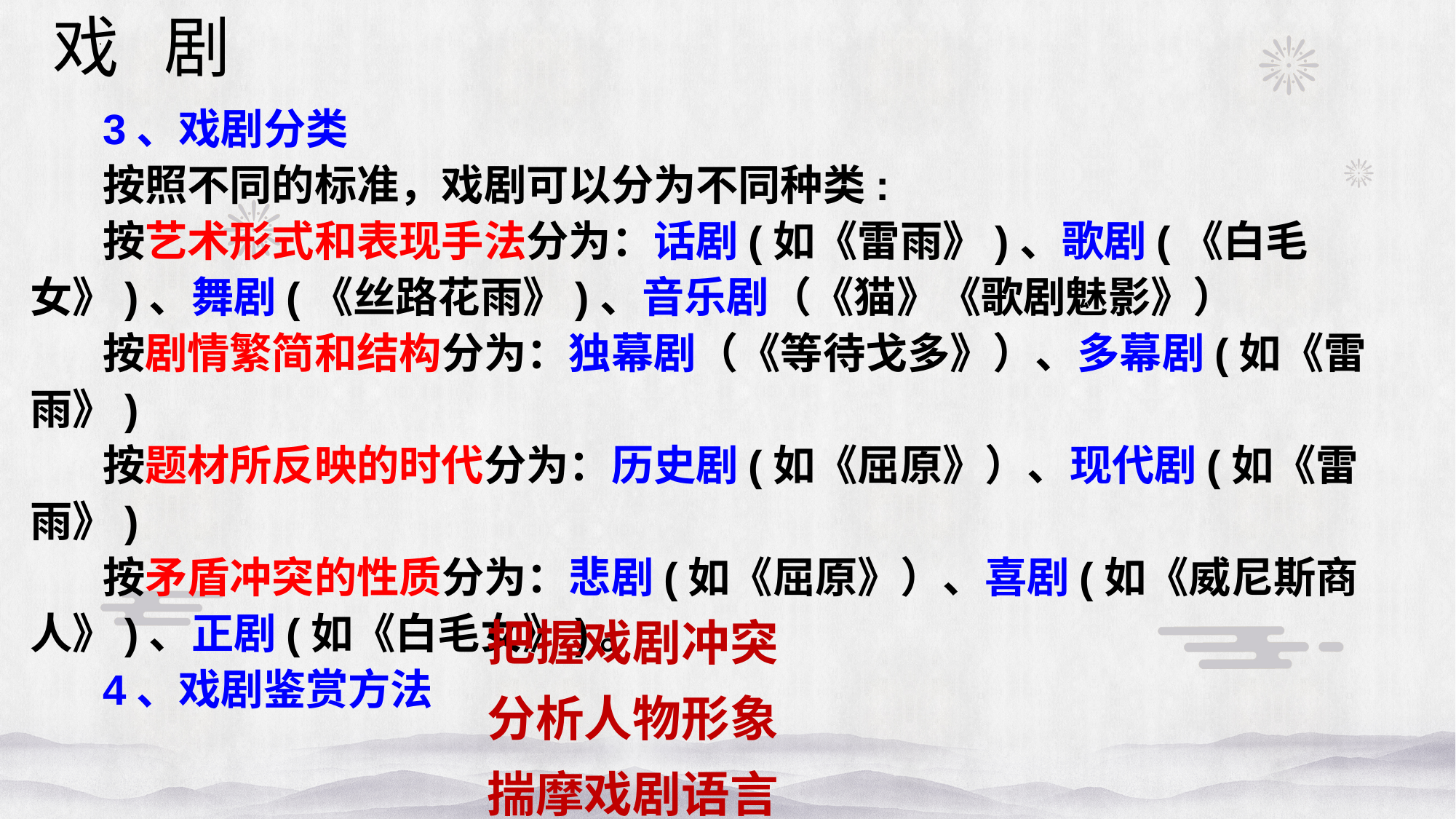

戏   剧
3、戏剧分类
按照不同的标准，戏剧可以分为不同种类:
按艺术形式和表现手法分为：话剧(如《雷雨》)、歌剧(《白毛女》)、舞剧(《丝路花雨》)、音乐剧（《猫》《歌剧魅影》）
按剧情繁简和结构分为：独幕剧（《等待戈多》）、多幕剧(如《雷雨》)
按题材所反映的时代分为：历史剧(如《屈原》）、现代剧(如《雷雨》)
按矛盾冲突的性质分为：悲剧(如《屈原》）、喜剧(如《威尼斯商人》)、正剧(如《白毛女》)。
4、戏剧鉴赏方法
把握戏剧冲突
分析人物形象
揣摩戏剧语言